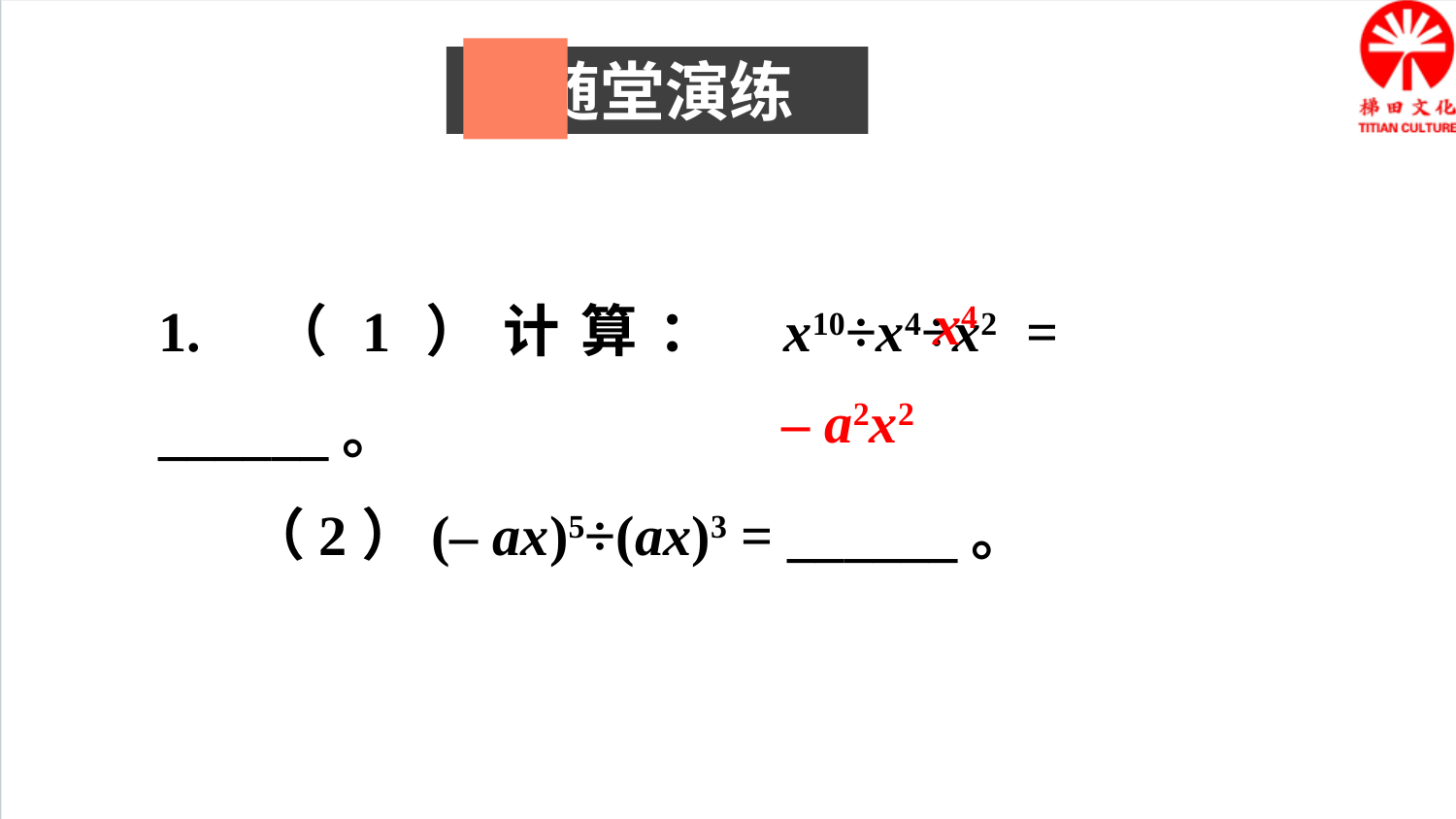

随堂演练
1. （1）计算： x10÷x4÷x2 = ______。
      （2）(– ax)5÷(ax)3 = ______。
x4
– a2x2